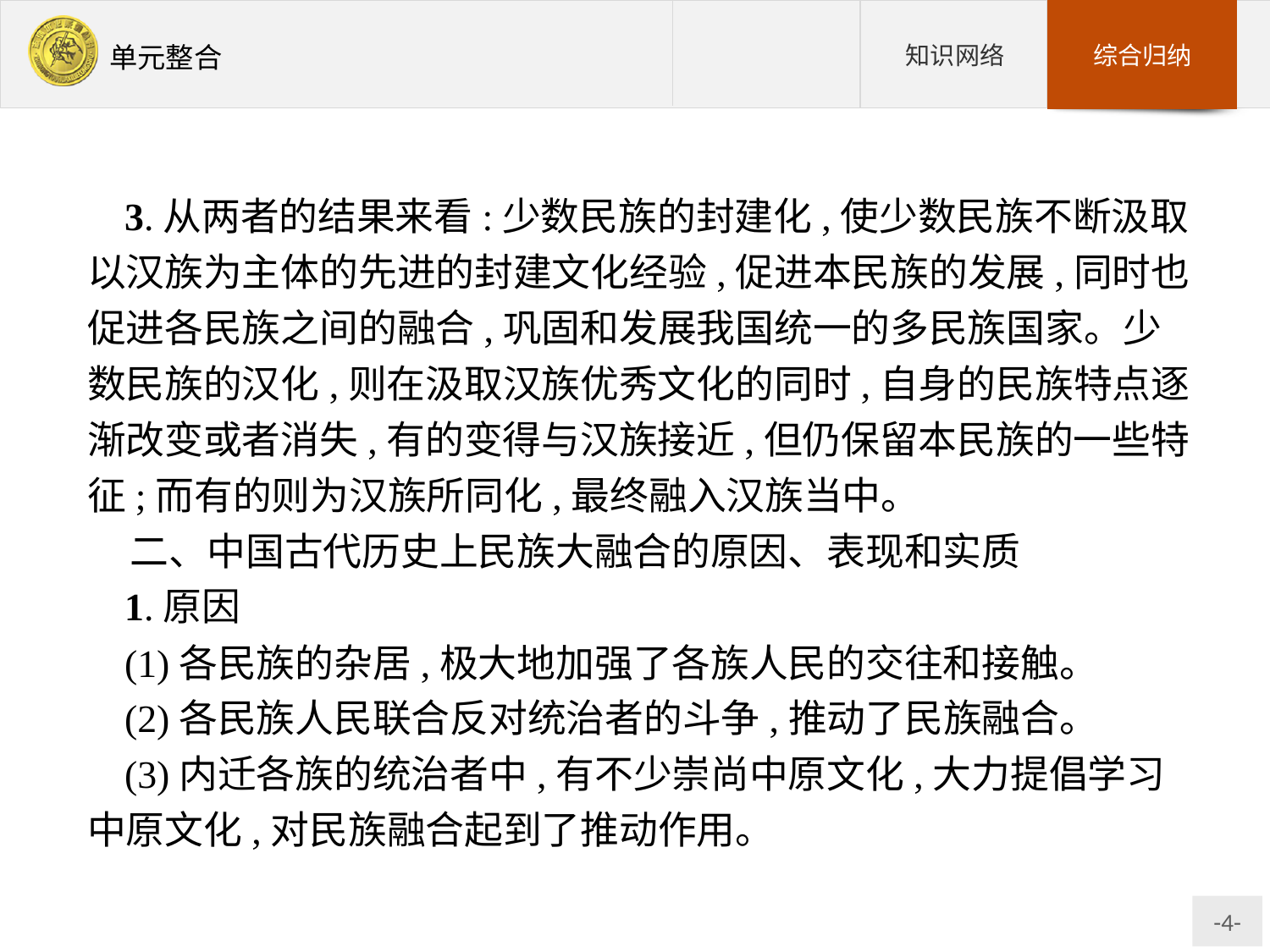

3.从两者的结果来看:少数民族的封建化,使少数民族不断汲取以汉族为主体的先进的封建文化经验,促进本民族的发展,同时也促进各民族之间的融合,巩固和发展我国统一的多民族国家。少数民族的汉化,则在汲取汉族优秀文化的同时,自身的民族特点逐渐改变或者消失,有的变得与汉族接近,但仍保留本民族的一些特征;而有的则为汉族所同化,最终融入汉族当中。
二、中国古代历史上民族大融合的原因、表现和实质
1.原因
(1)各民族的杂居,极大地加强了各族人民的交往和接触。
(2)各民族人民联合反对统治者的斗争,推动了民族融合。
(3)内迁各族的统治者中,有不少崇尚中原文化,大力提倡学习中原文化,对民族融合起到了推动作用。